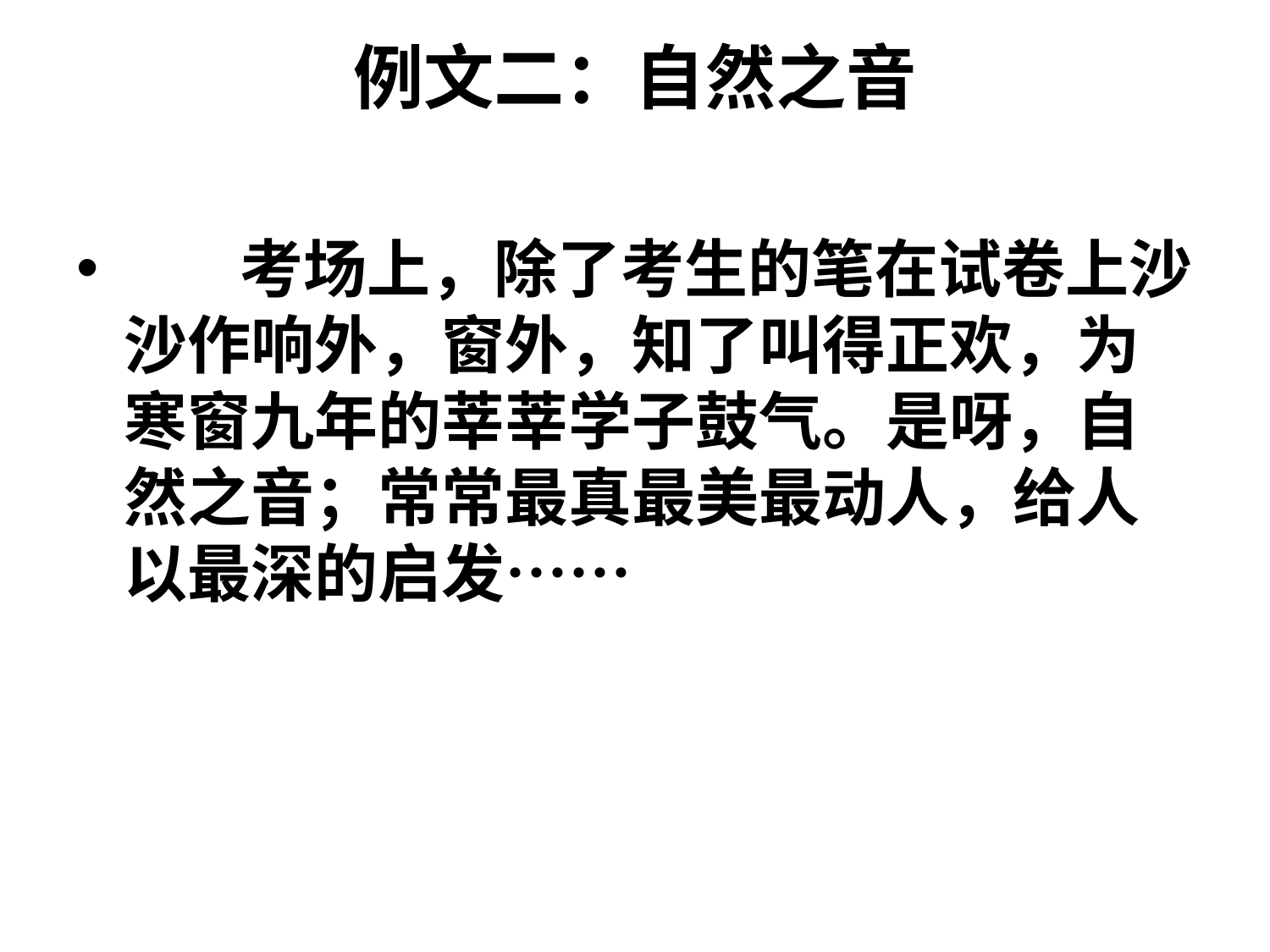

# 例文二：自然之音
       考场上，除了考生的笔在试卷上沙沙作响外，窗外，知了叫得正欢，为寒窗九年的莘莘学子鼓气。是呀，自然之音；常常最真最美最动人，给人以最深的启发……